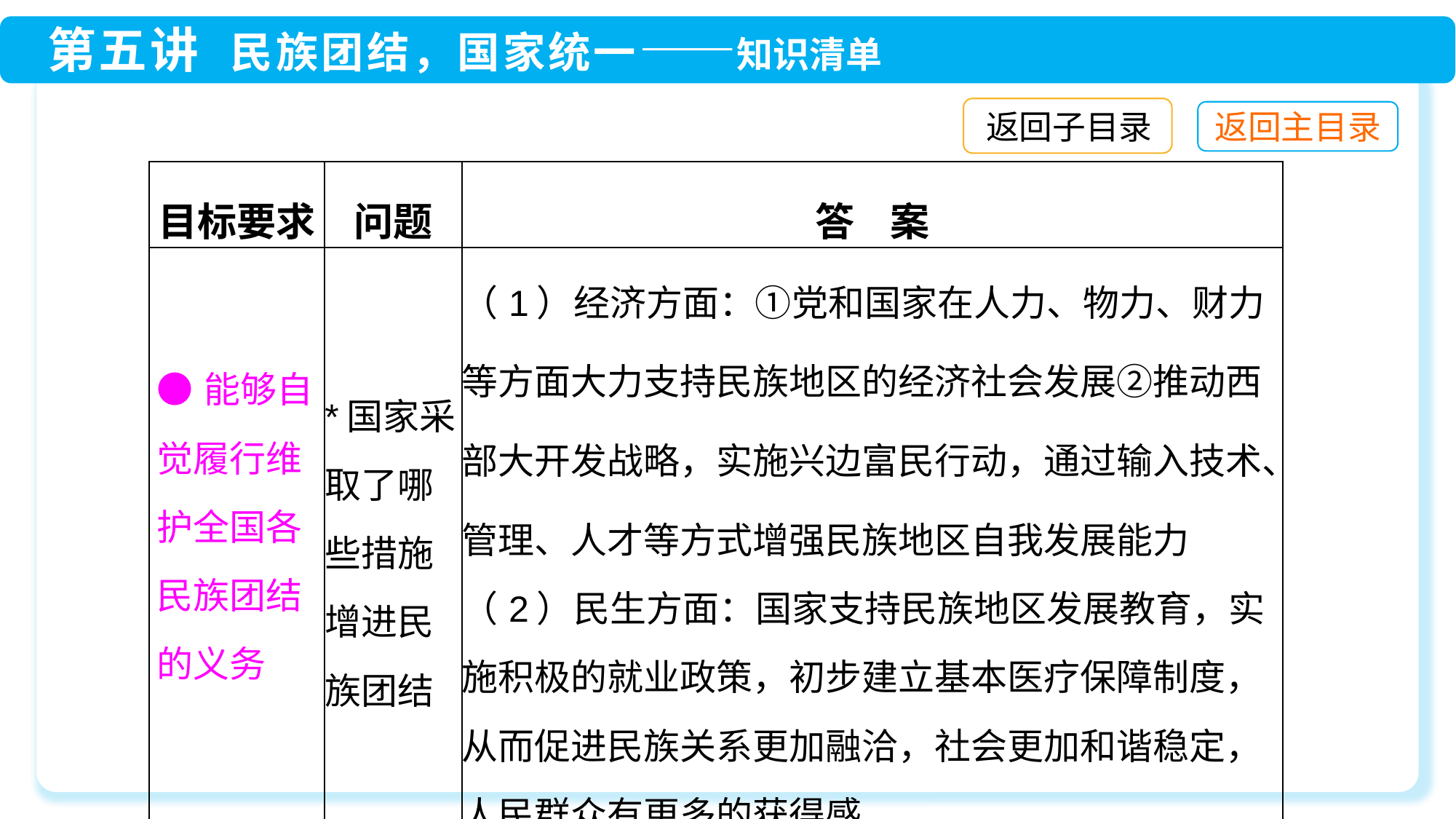

返回子目录
| 目标要求 | 问题 | 答 案 |
| --- | --- | --- |
| ●能够自觉履行维护全国各民族团结的义务 | \*国家采取了哪些措施增进民族团结 | （1）经济方面：①党和国家在人力、物力、财力等方面大力支持民族地区的经济社会发展②推动西部大开发战略，实施兴边富民行动，通过输入技术、管理、人才等方式增强民族地区自我发展能力 （2）民生方面：国家支持民族地区发展教育，实施积极的就业政策，初步建立基本医疗保障制度，从而促进民族关系更加融洽，社会更加和谐稳定，人民群众有更多的获得感 |